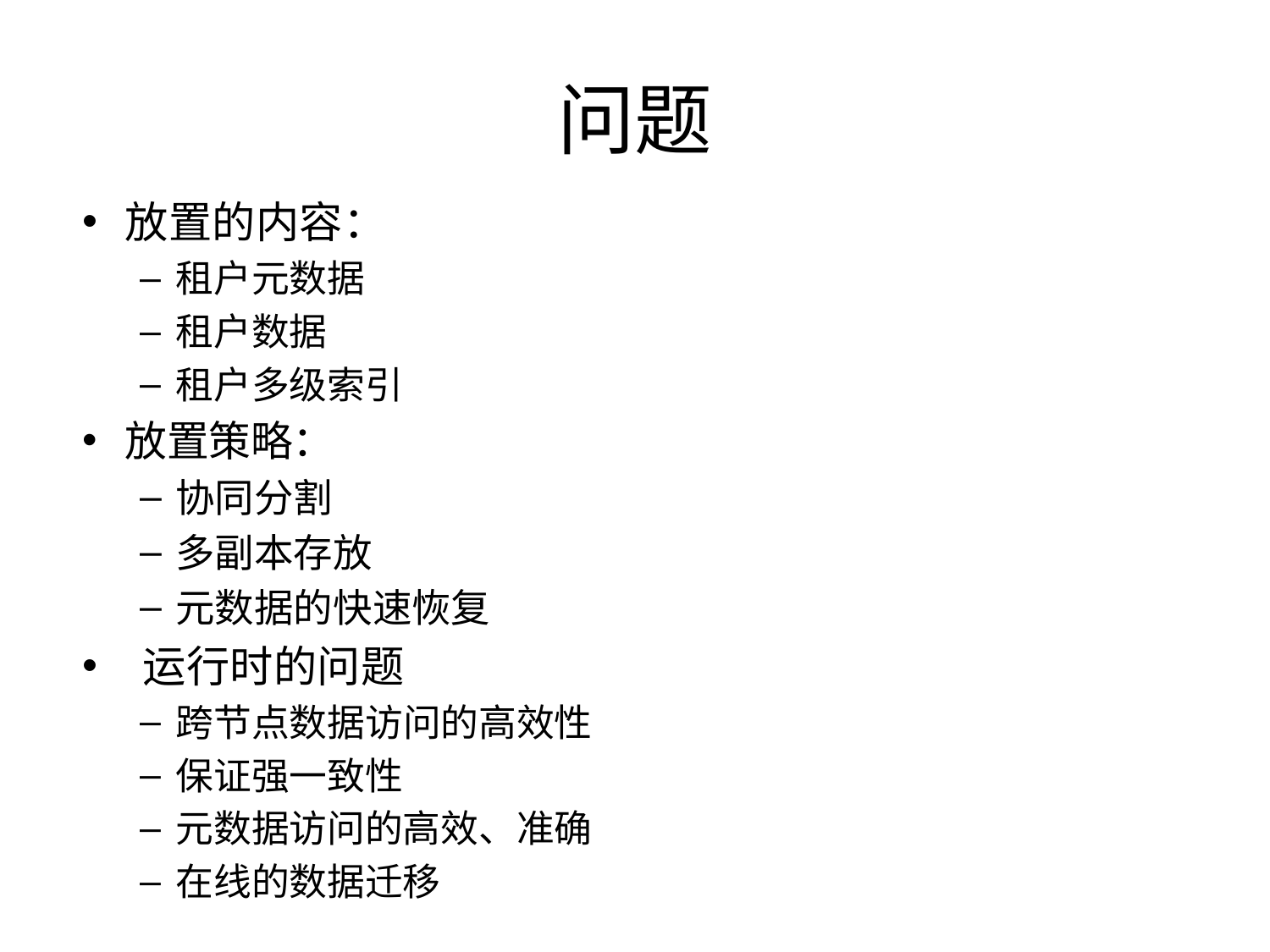

# 问题
放置的内容：
租户元数据
租户数据
租户多级索引
放置策略：
协同分割
多副本存放
元数据的快速恢复
 运行时的问题
跨节点数据访问的高效性
保证强一致性
元数据访问的高效、准确
在线的数据迁移